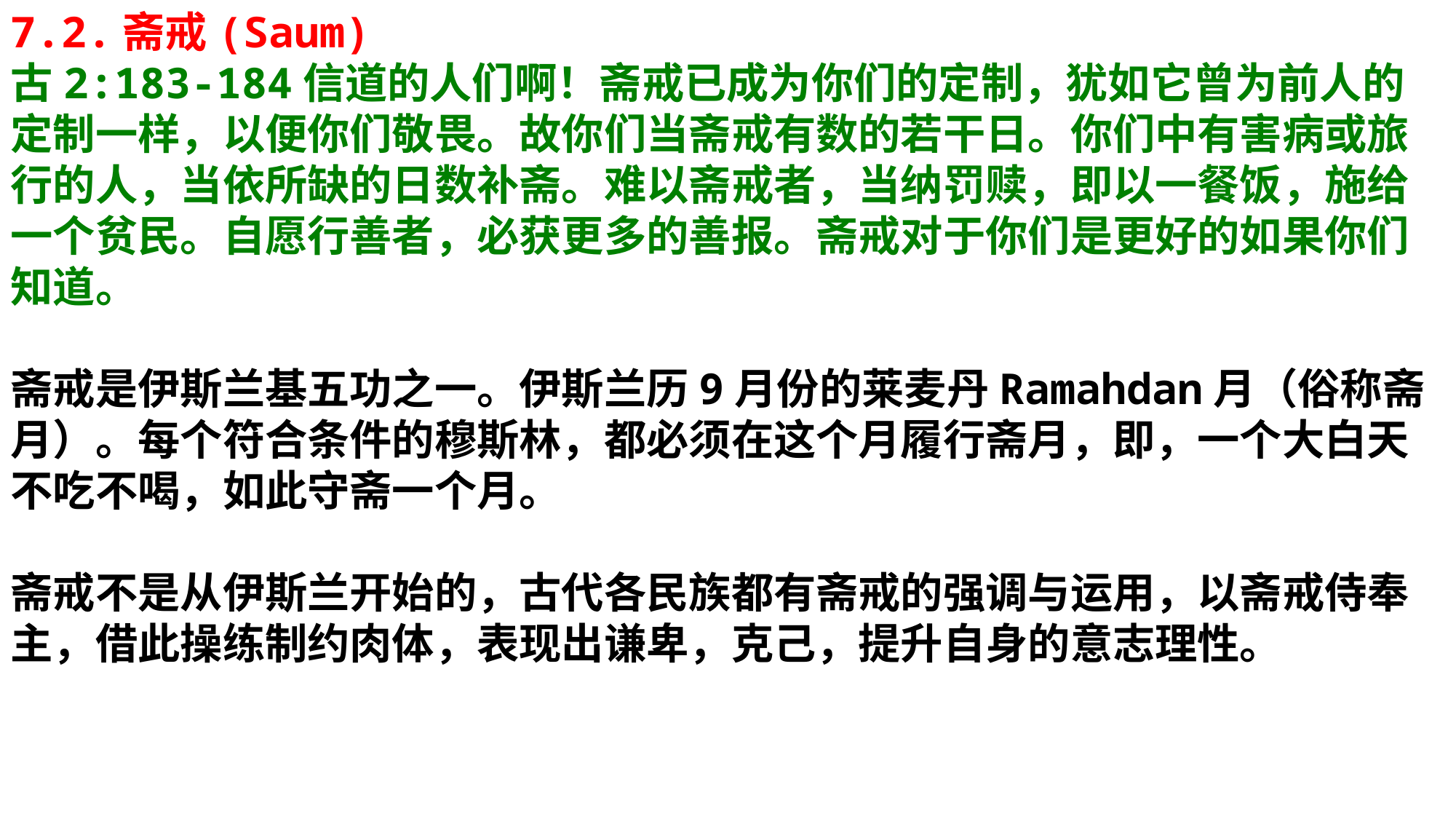

7.2.斋戒(Saum)
古2:183-184信道的人们啊！斋戒已成为你们的定制，犹如它曾为前人的定制一样，以便你们敬畏。故你们当斋戒有数的若干日。你们中有害病或旅行的人，当依所缺的日数补斋。难以斋戒者，当纳罚赎，即以一餐饭，施给一个贫民。自愿行善者，必获更多的善报。斋戒对于你们是更好的如果你们知道。

斋戒是伊斯兰基五功之一。伊斯兰历9月份的莱麦丹Ramahdan月（俗称斋月）。每个符合条件的穆斯林，都必须在这个月履行斋月，即，一个大白天不吃不喝，如此守斋一个月。

斋戒不是从伊斯兰开始的，古代各民族都有斋戒的强调与运用，以斋戒侍奉主，借此操练制约肉体，表现出谦卑，克己，提升自身的意志理性。